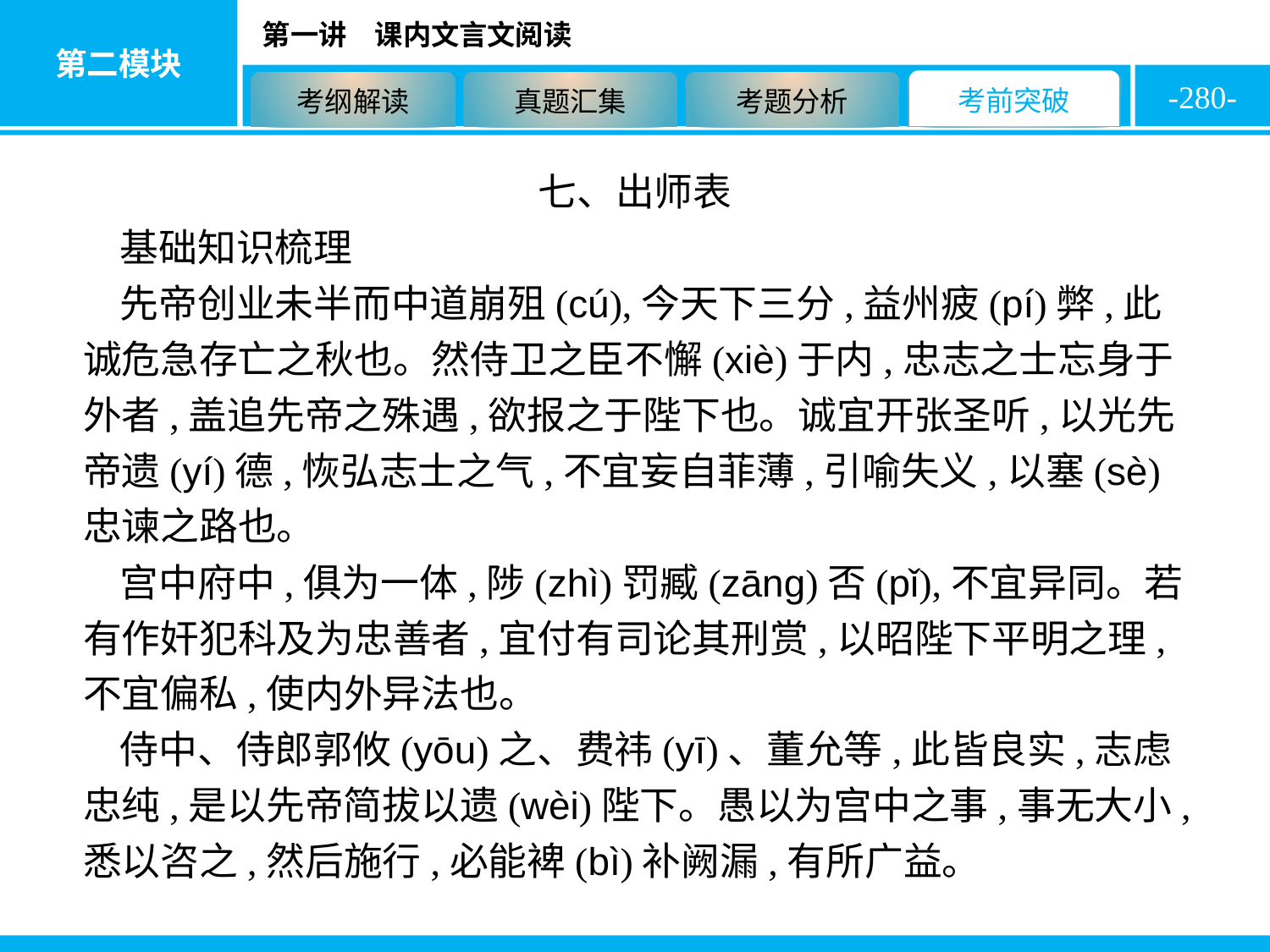

-280-
七、出师表
基础知识梳理
先帝创业未半而中道崩殂(cú),今天下三分,益州疲(pí)弊,此诚危急存亡之秋也。然侍卫之臣不懈(xiè)于内,忠志之士忘身于外者,盖追先帝之殊遇,欲报之于陛下也。诚宜开张圣听,以光先帝遗(yí)德,恢弘志士之气,不宜妄自菲薄,引喻失义,以塞(sè)忠谏之路也。
宫中府中,俱为一体,陟(zhì)罚臧(zāng)否(pǐ),不宜异同。若有作奸犯科及为忠善者,宜付有司论其刑赏,以昭陛下平明之理,不宜偏私,使内外异法也。
侍中、侍郎郭攸(yōu)之、费祎(yī)、董允等,此皆良实,志虑忠纯,是以先帝简拔以遗(wèi)陛下。愚以为宫中之事,事无大小,悉以咨之,然后施行,必能裨(bì)补阙漏,有所广益。